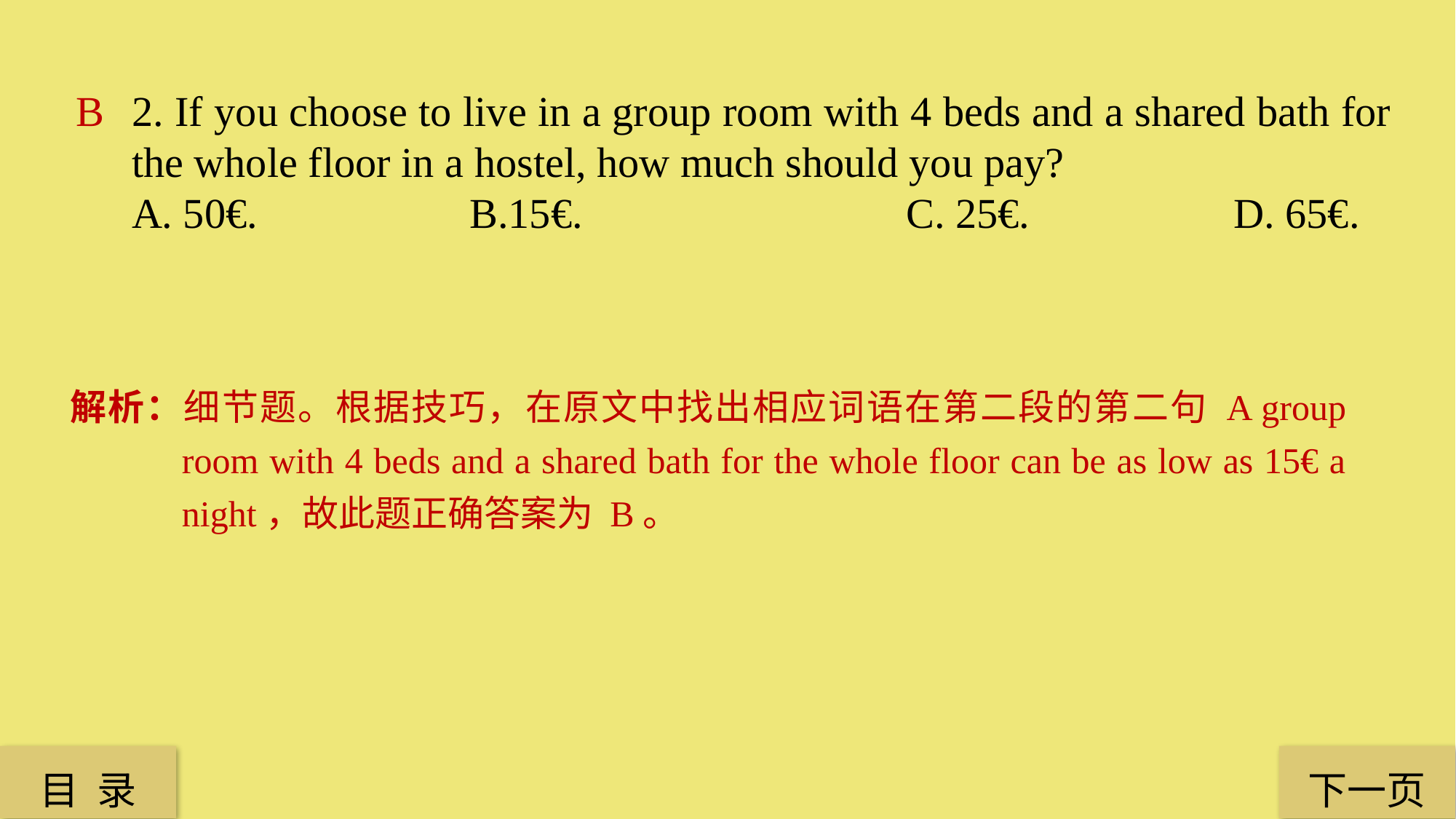

B
2. If you choose to live in a group room with 4 beds and a shared bath for the whole floor in a hostel, how much should you pay?
A. 50€.	 	 B.15€.	 	 	 C. 25€.	 	 D. 65€.
解析：细节题。根据技巧，在原文中找出相应词语在第二段的第二句 A group room with 4 beds and a shared bath for the whole floor can be as low as 15€ a night，故此题正确答案为 B。